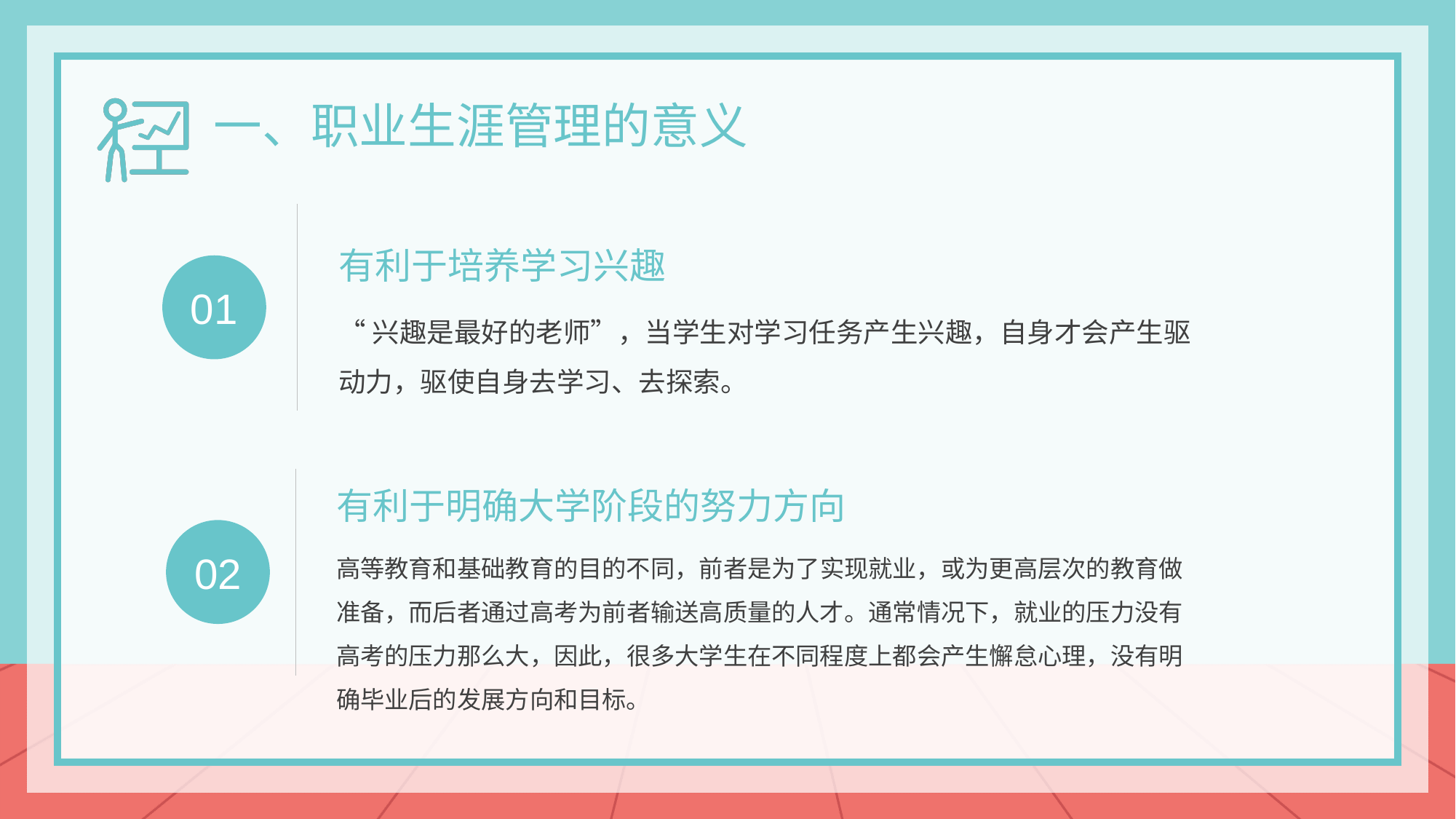

一、职业生涯管理的意义
有利于培养学习兴趣
“兴趣是最好的老师”，当学生对学习任务产生兴趣，自身才会产生驱动力，驱使自身去学习、去探索。
01
有利于明确大学阶段的努力方向
高等教育和基础教育的目的不同，前者是为了实现就业，或为更高层次的教育做准备，而后者通过高考为前者输送高质量的人才。通常情况下，就业的压力没有高考的压力那么大，因此，很多大学生在不同程度上都会产生懈怠心理，没有明确毕业后的发展方向和目标。
02